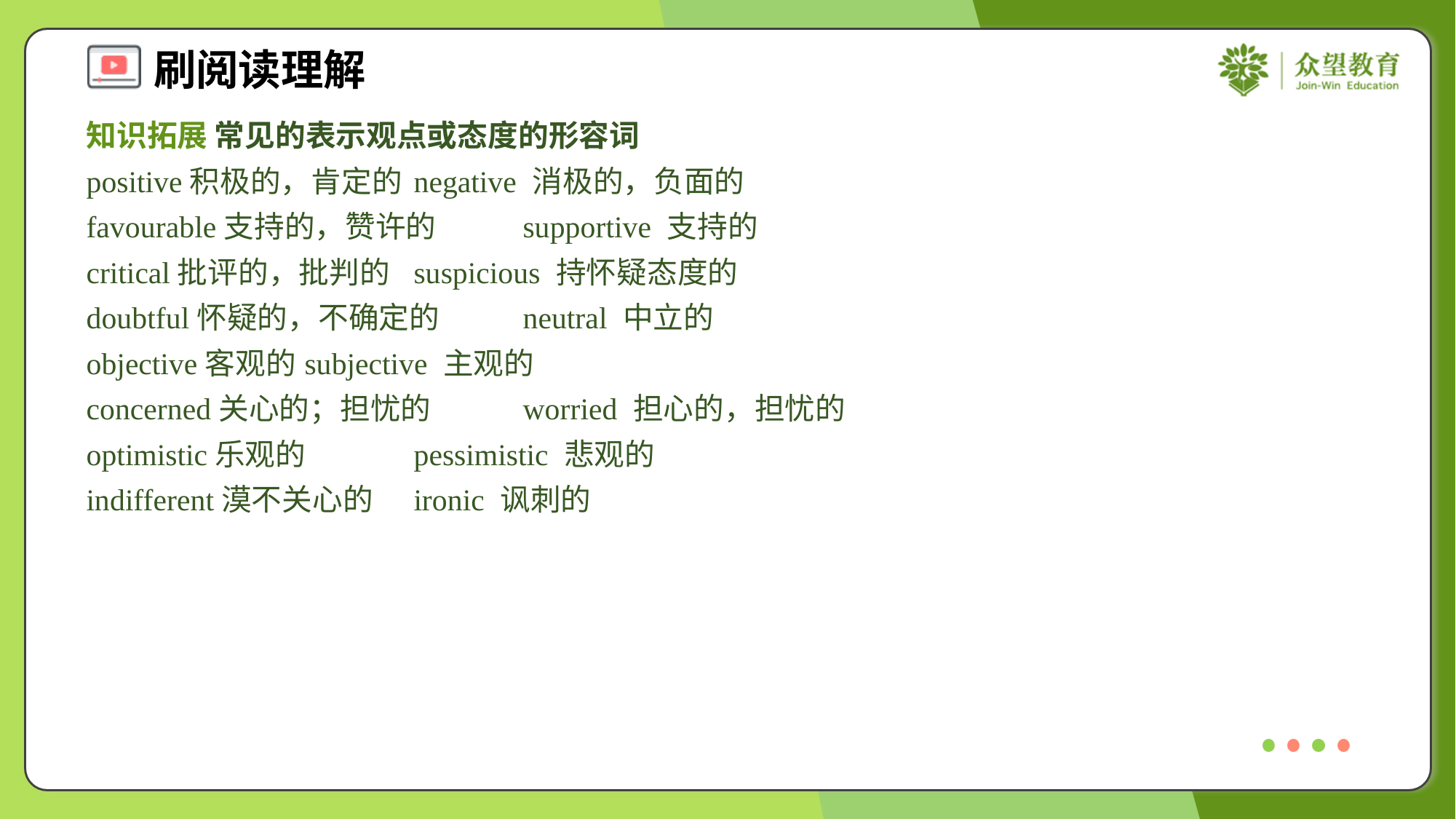

知识拓展 常见的表示观点或态度的形容词
positive积极的，肯定的	negative 消极的，负面的
favourable支持的，赞许的	supportive 支持的
critical批评的，批判的	suspicious 持怀疑态度的
doubtful怀疑的，不确定的	neutral 中立的
objective客观的	subjective 主观的
concerned关心的；担忧的	worried 担心的，担忧的
optimistic乐观的	pessimistic 悲观的
indifferent漠不关心的	ironic 讽刺的